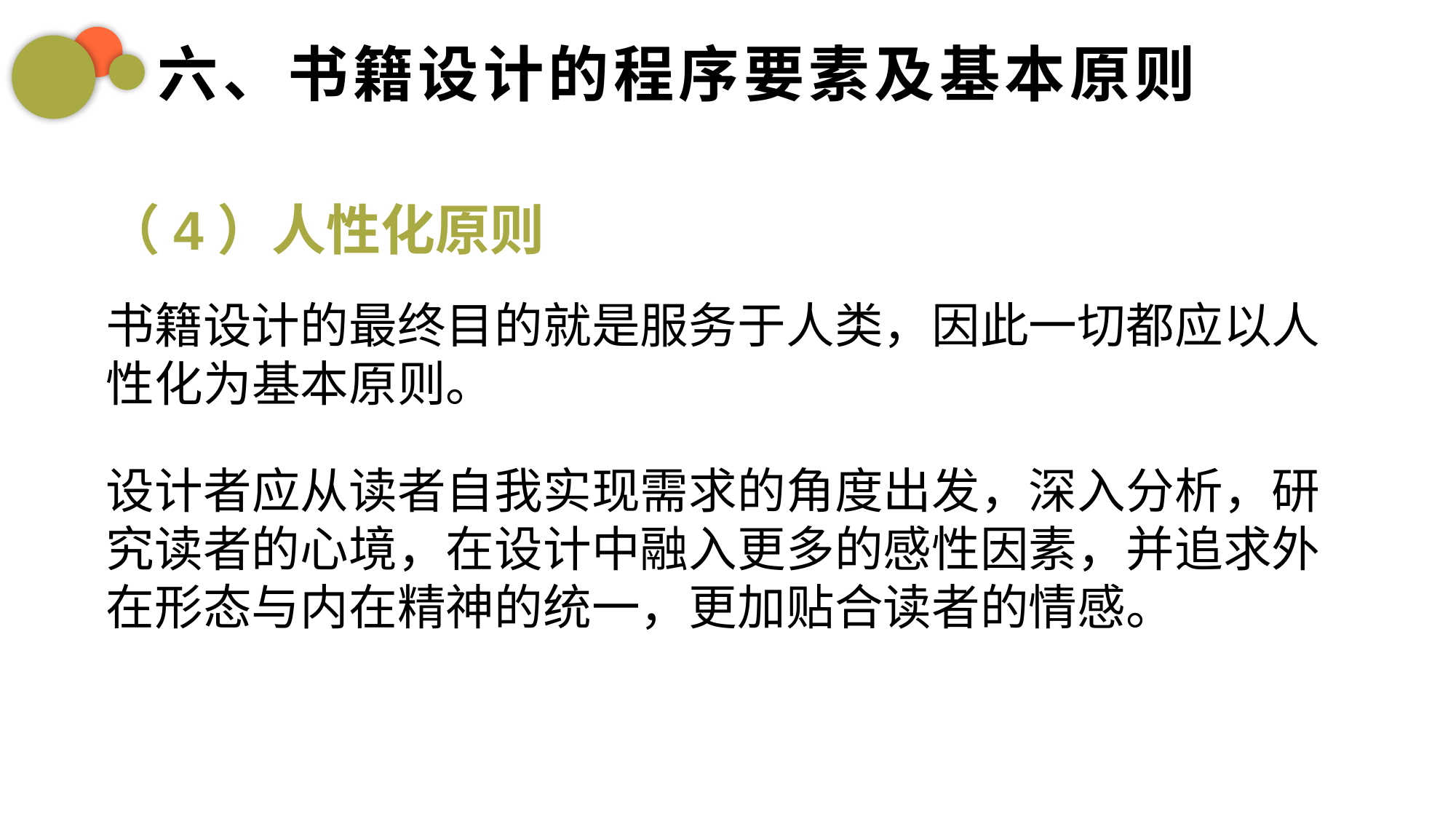

六、书籍设计的程序要素及基本原则
（4）人性化原则
书籍设计的最终目的就是服务于人类，因此一切都应以人性化为基本原则。
设计者应从读者自我实现需求的角度出发，深入分析，研究读者的心境，在设计中融入更多的感性因素，并追求外在形态与内在精神的统一，更加贴合读者的情感。